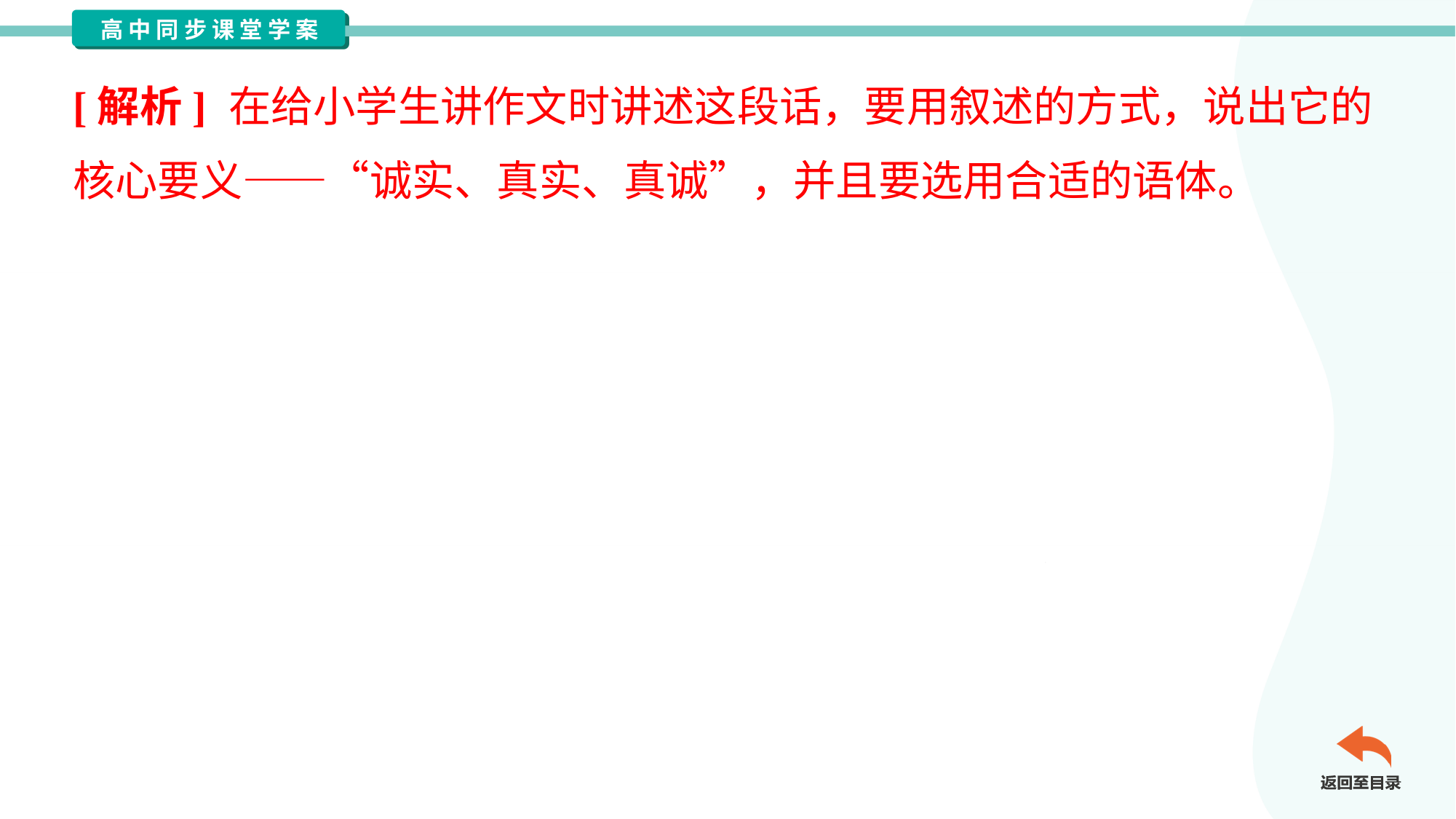

[解析] 在给小学生讲作文时讲述这段话，要用叙述的方式，说出它的
核心要义——“诚实、真实、真诚”，并且要选用合适的语体。